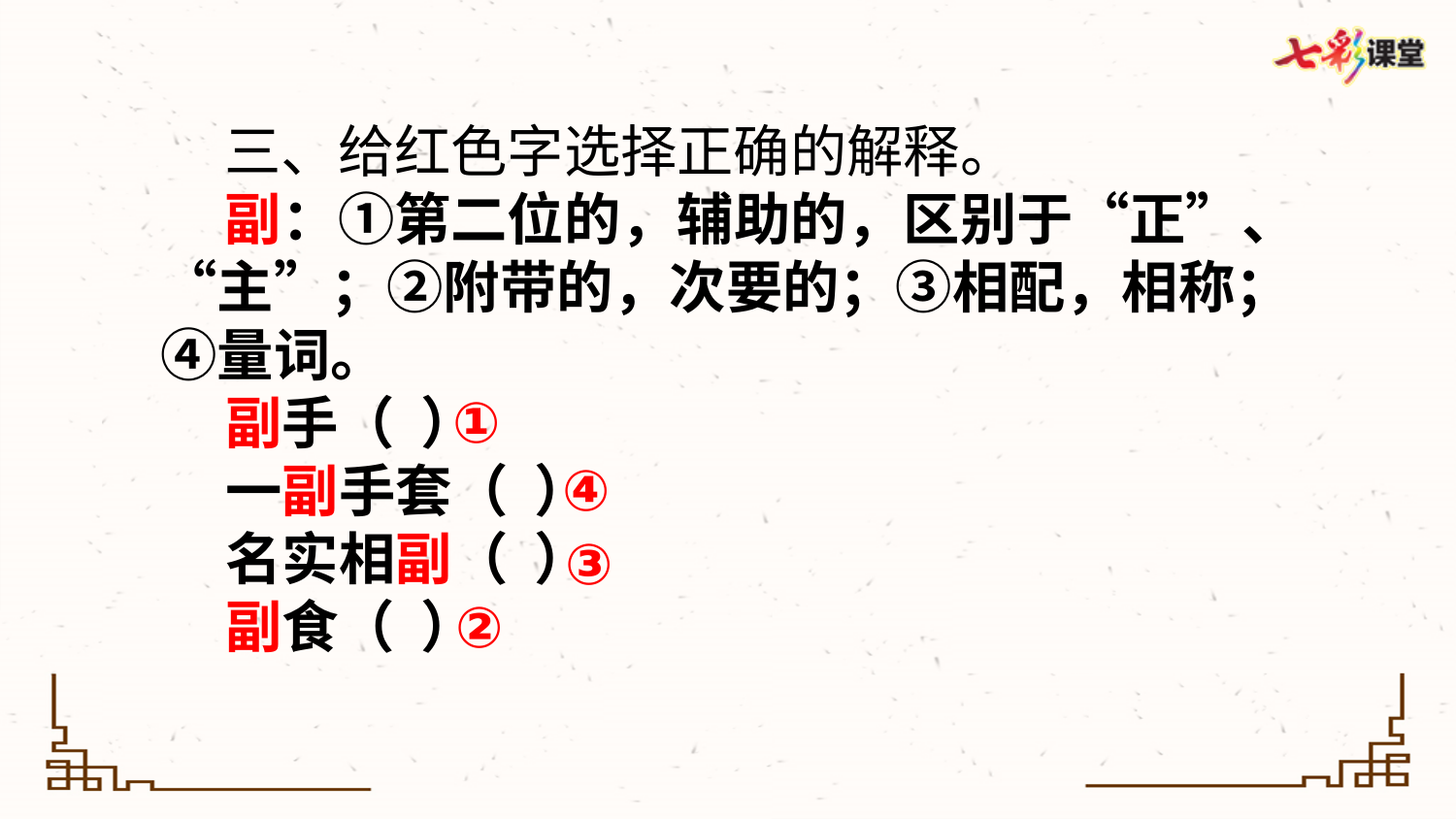

三、给红色字选择正确的解释。
    副：①第二位的，辅助的，区别于“正”、“主”；②附带的，次要的；③相配，相称；④量词。
    副手（  ）
    一副手套（  ）
    名实相副（  ）
    副食（  ）
①
④
③
②